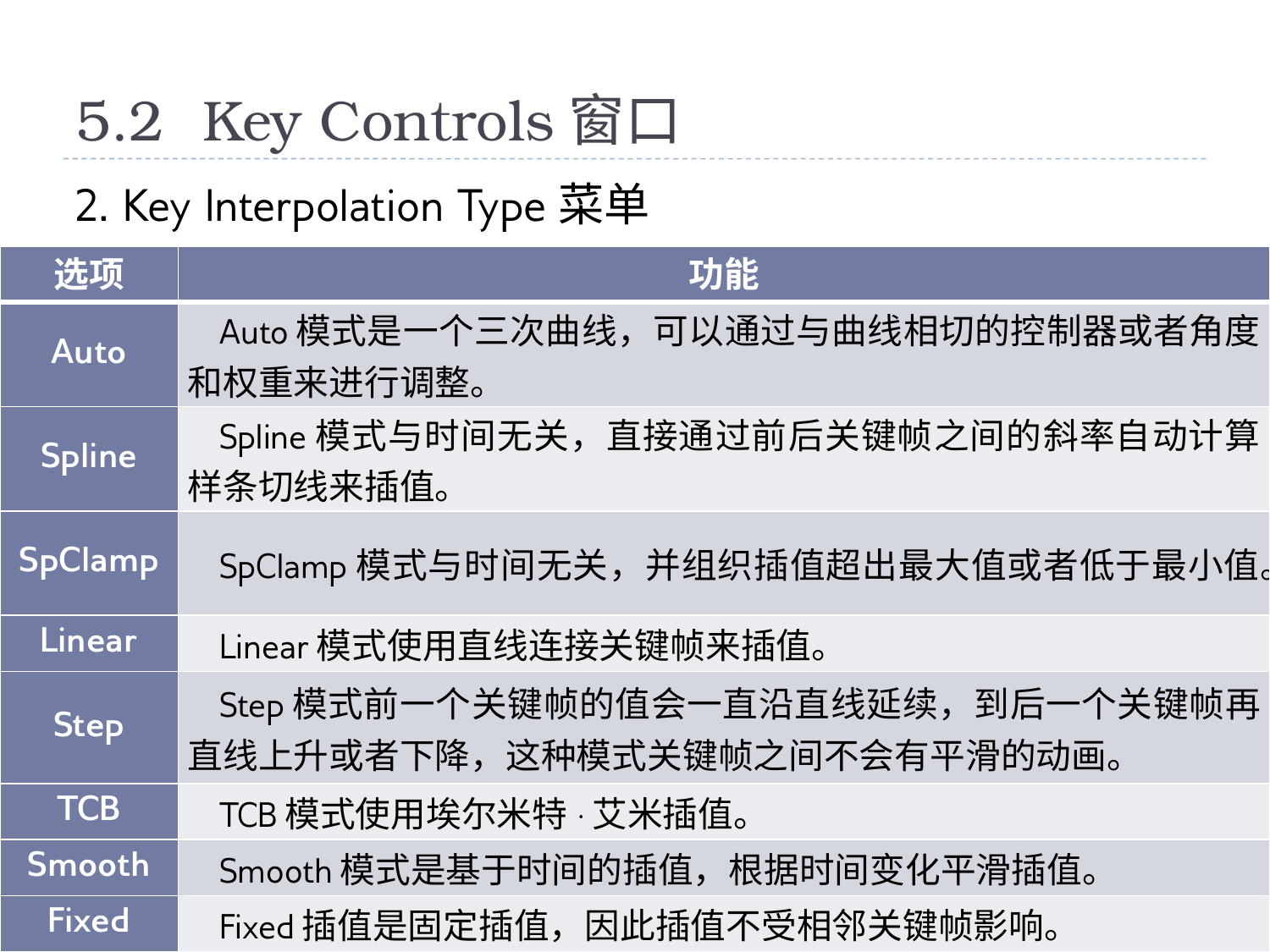

# 5.2	Key Controls窗口
2. Key Interpolation Type菜单

| 选项 | 功能 |
| --- | --- |
| Auto | Auto模式是一个三次曲线，可以通过与曲线相切的控制器或者角度和权重来进行调整。 |
| Spline | Spline模式与时间无关，直接通过前后关键帧之间的斜率自动计算样条切线来插值。 |
| SpClamp | SpClamp模式与时间无关，并组织插值超出最大值或者低于最小值。 |
| Linear | Linear模式使用直线连接关键帧来插值。 |
| Step | Step模式前一个关键帧的值会一直沿直线延续，到后一个关键帧再直线上升或者下降，这种模式关键帧之间不会有平滑的动画。 |
| TCB | TCB模式使用埃尔米特·艾米插值。 |
| Smooth | Smooth模式是基于时间的插值，根据时间变化平滑插值。 |
| Fixed | Fixed插值是固定插值，因此插值不受相邻关键帧影响。 |